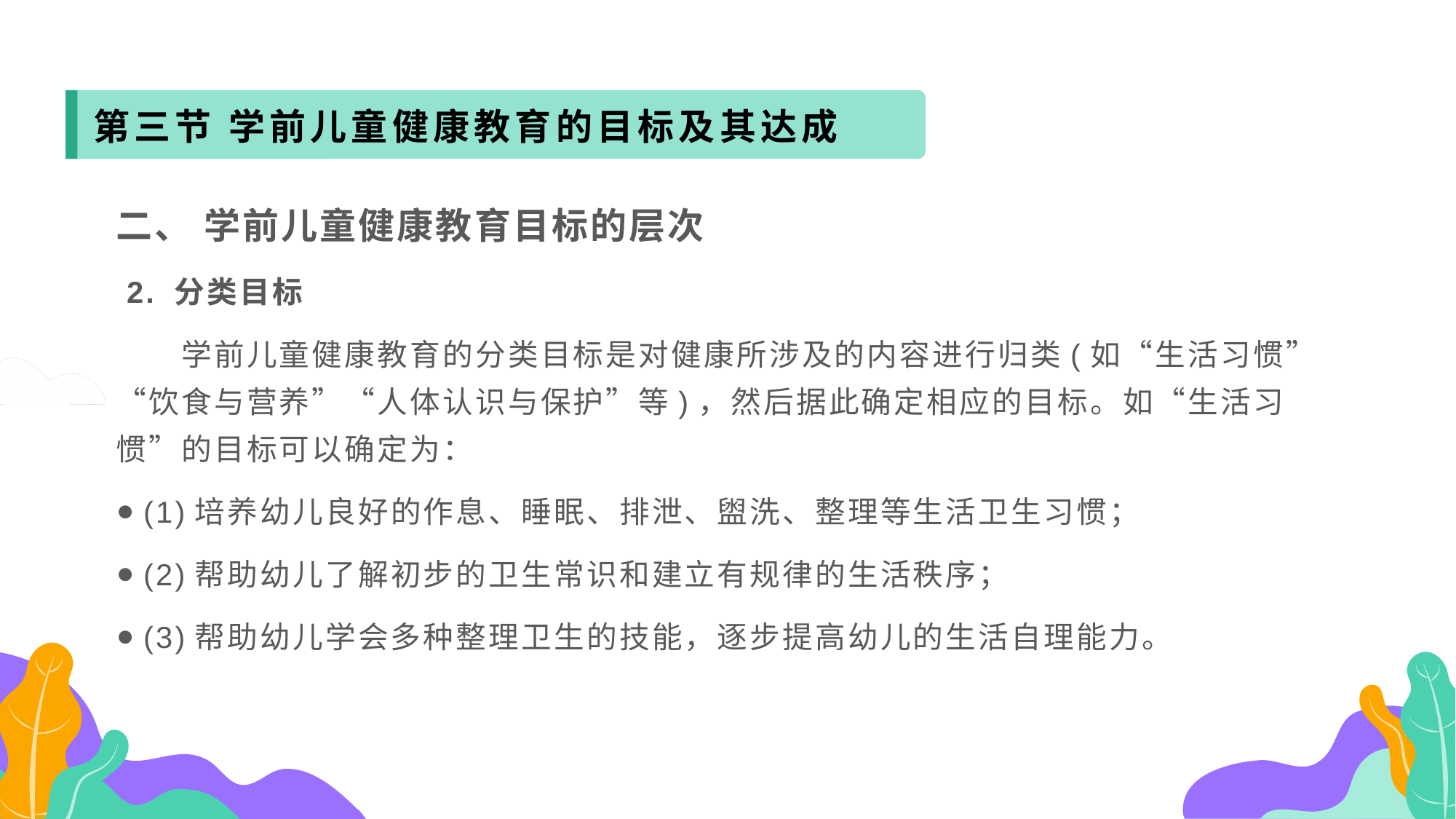

第三节 学前儿童健康教育的目标及其达成
二、 学前儿童健康教育目标的层次
 2. 分类目标
　　学前儿童健康教育的分类目标是对健康所涉及的内容进行归类(如“生活习惯”“饮食与营养”“人体认识与保护”等)，然后据此确定相应的目标。如“生活习惯”的目标可以确定为：
(1)培养幼儿良好的作息、睡眠、排泄、盥洗、整理等生活卫生习惯；
(2)帮助幼儿了解初步的卫生常识和建立有规律的生活秩序；
(3)帮助幼儿学会多种整理卫生的技能，逐步提高幼儿的生活自理能力。